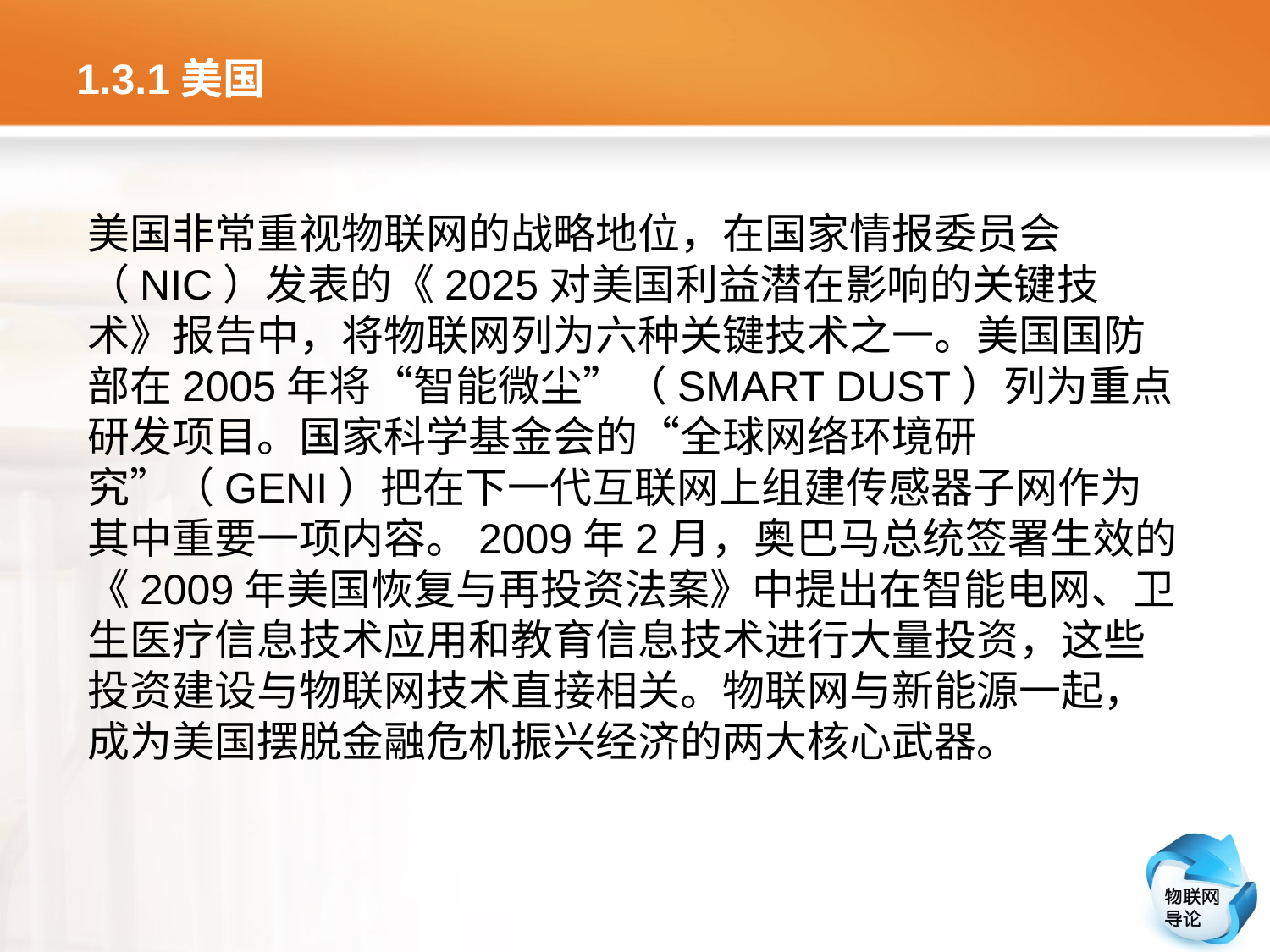

# 1.3.1美国
美国非常重视物联网的战略地位，在国家情报委员会（NIC）发表的《2025对美国利益潜在影响的关键技术》报告中，将物联网列为六种关键技术之一。美国国防部在2005年将“智能微尘”（SMART DUST）列为重点研发项目。国家科学基金会的“全球网络环境研究”（GENI）把在下一代互联网上组建传感器子网作为其中重要一项内容。2009年2月，奥巴马总统签署生效的《2009年美国恢复与再投资法案》中提出在智能电网、卫生医疗信息技术应用和教育信息技术进行大量投资，这些投资建设与物联网技术直接相关。物联网与新能源一起，成为美国摆脱金融危机振兴经济的两大核心武器。